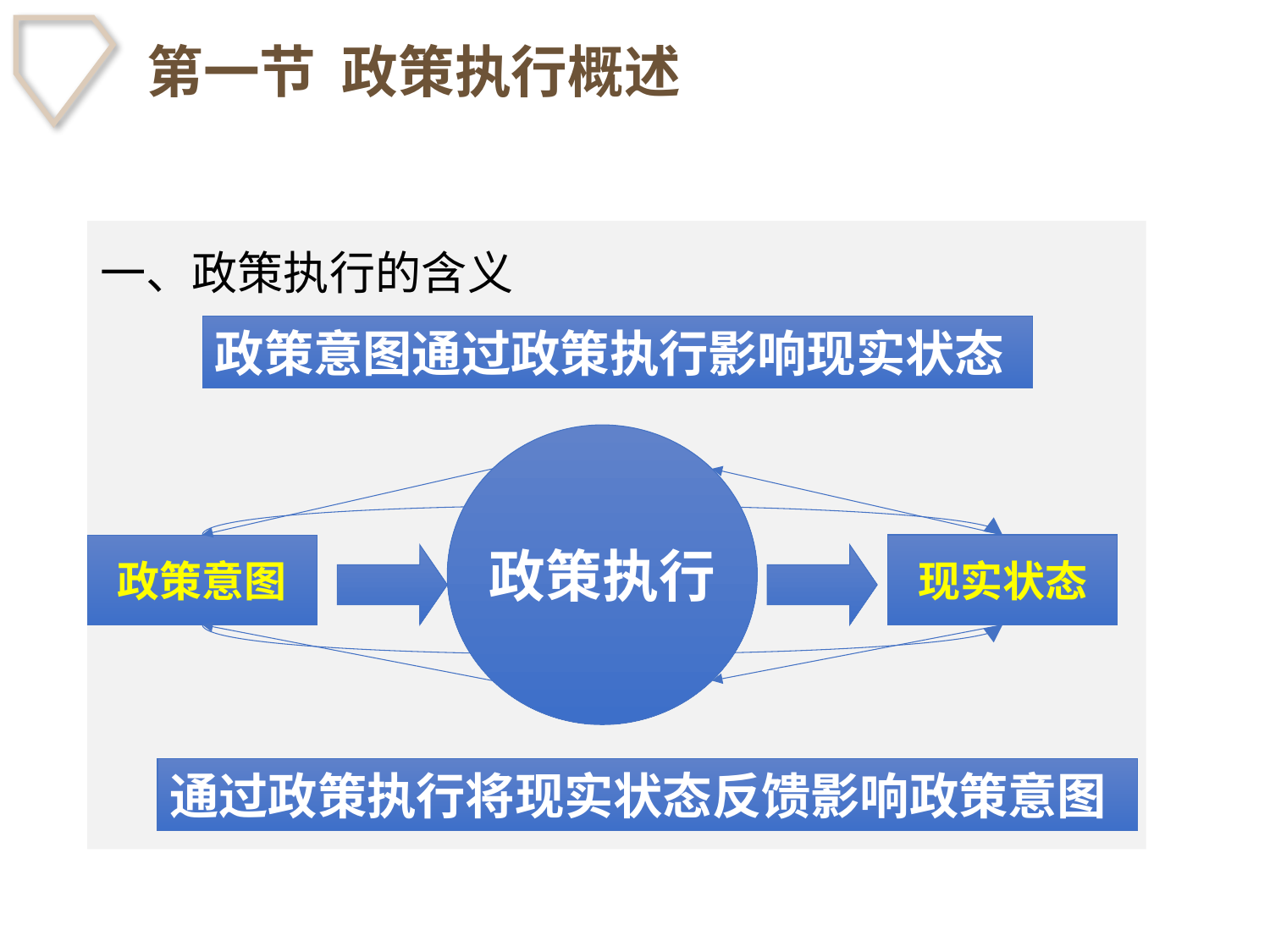

# 第一节  政策执行概述
一、政策执行的含义

政策意图通过政策执行影响现实状态
政策执行
政策意图
现实状态

通过政策执行将现实状态反馈影响政策意图